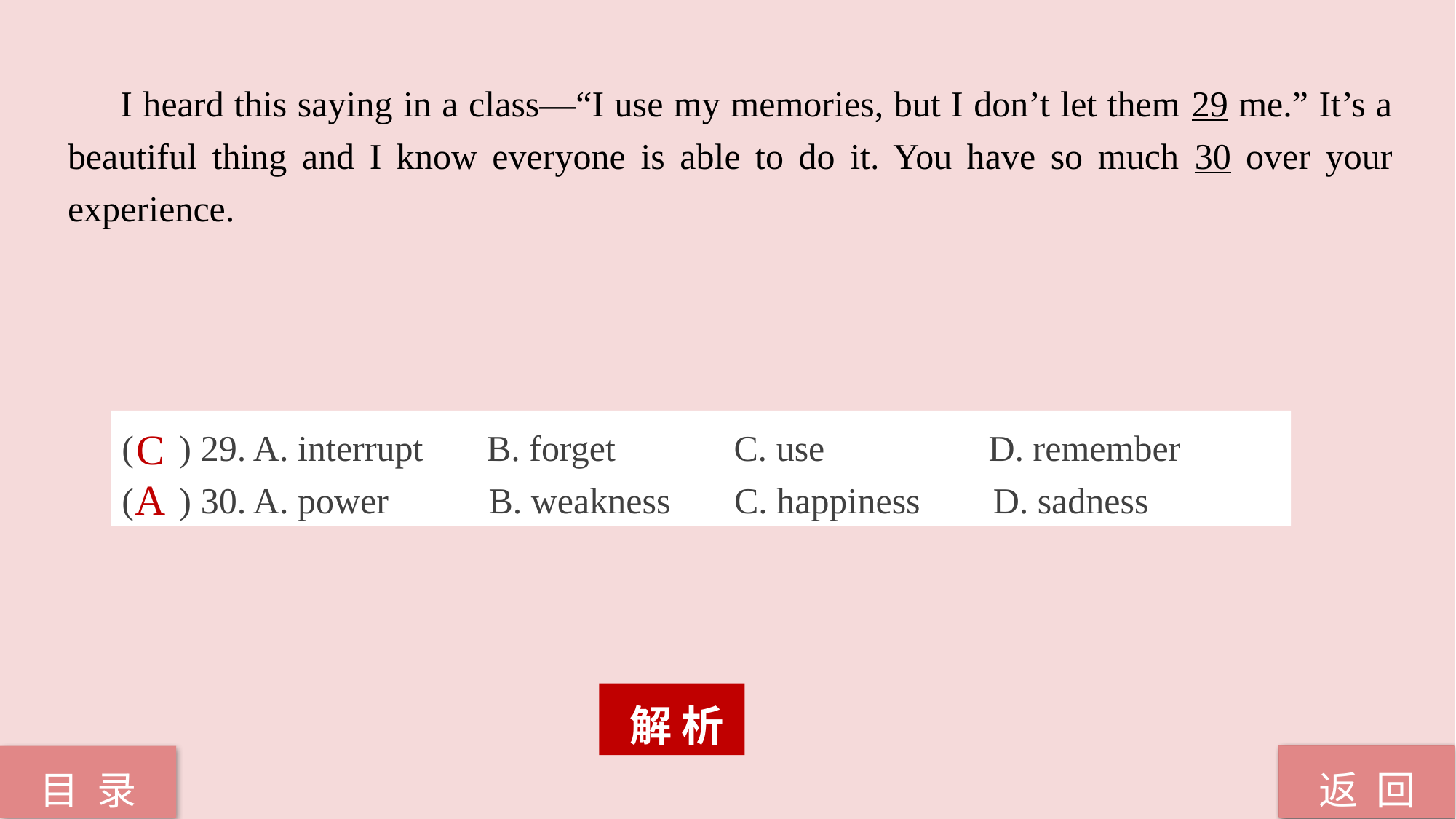

I heard this saying in a class—“I use my memories, but I don’t let them 29 me.” It’s a beautiful thing and I know everyone is able to do it. You have so much 30 over your experience.
(     ) 29. A. interrupt       B. forget             C. use                  D. remember
(     ) 30. A. power           B. weakness       C. happiness        D. sadness
C
A
 解 析
返  回